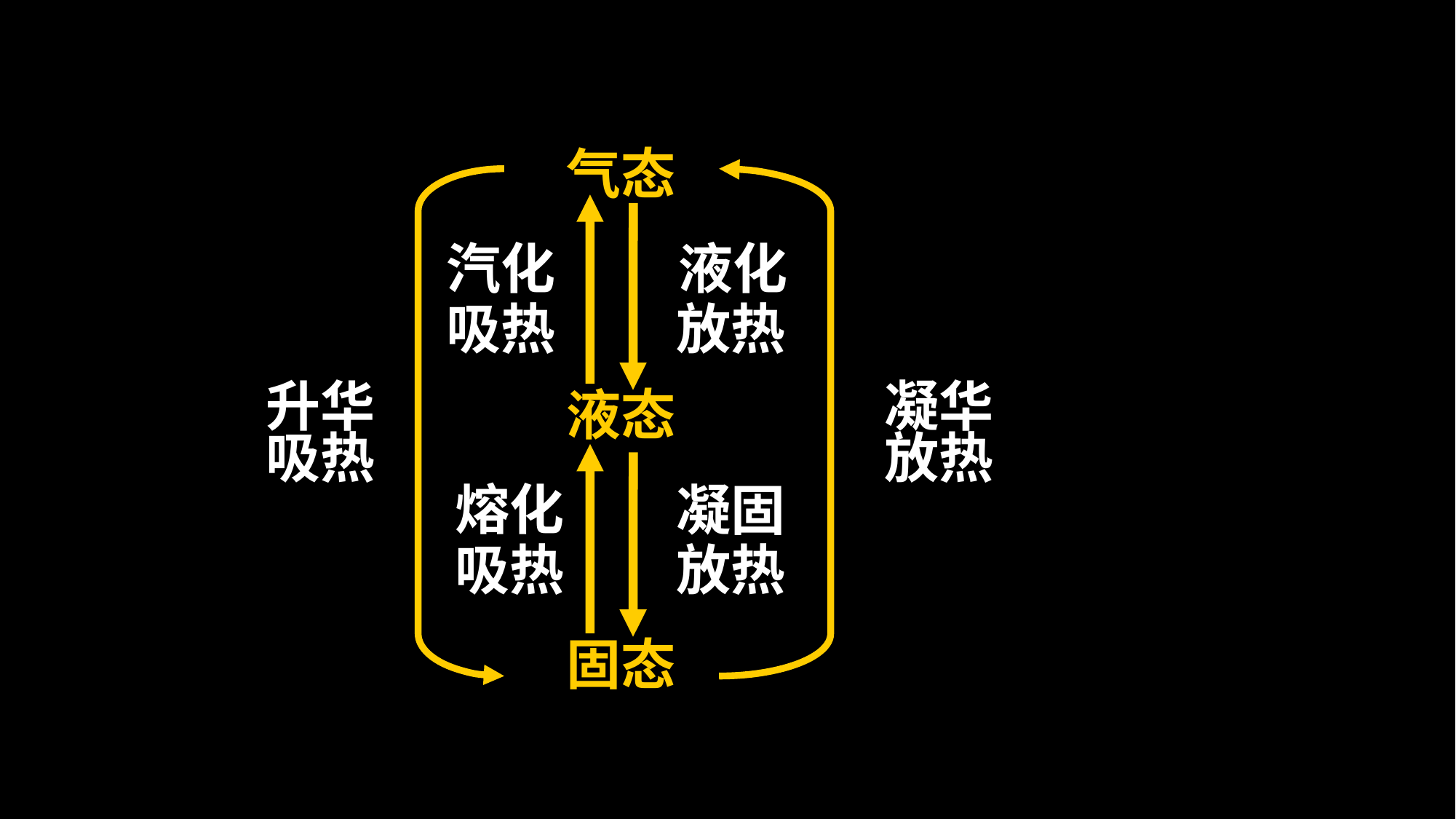

气态

汽化
液化
吸热
放热
升华
凝华
液态
吸热
放热

熔化
凝固
吸热
放热
固态